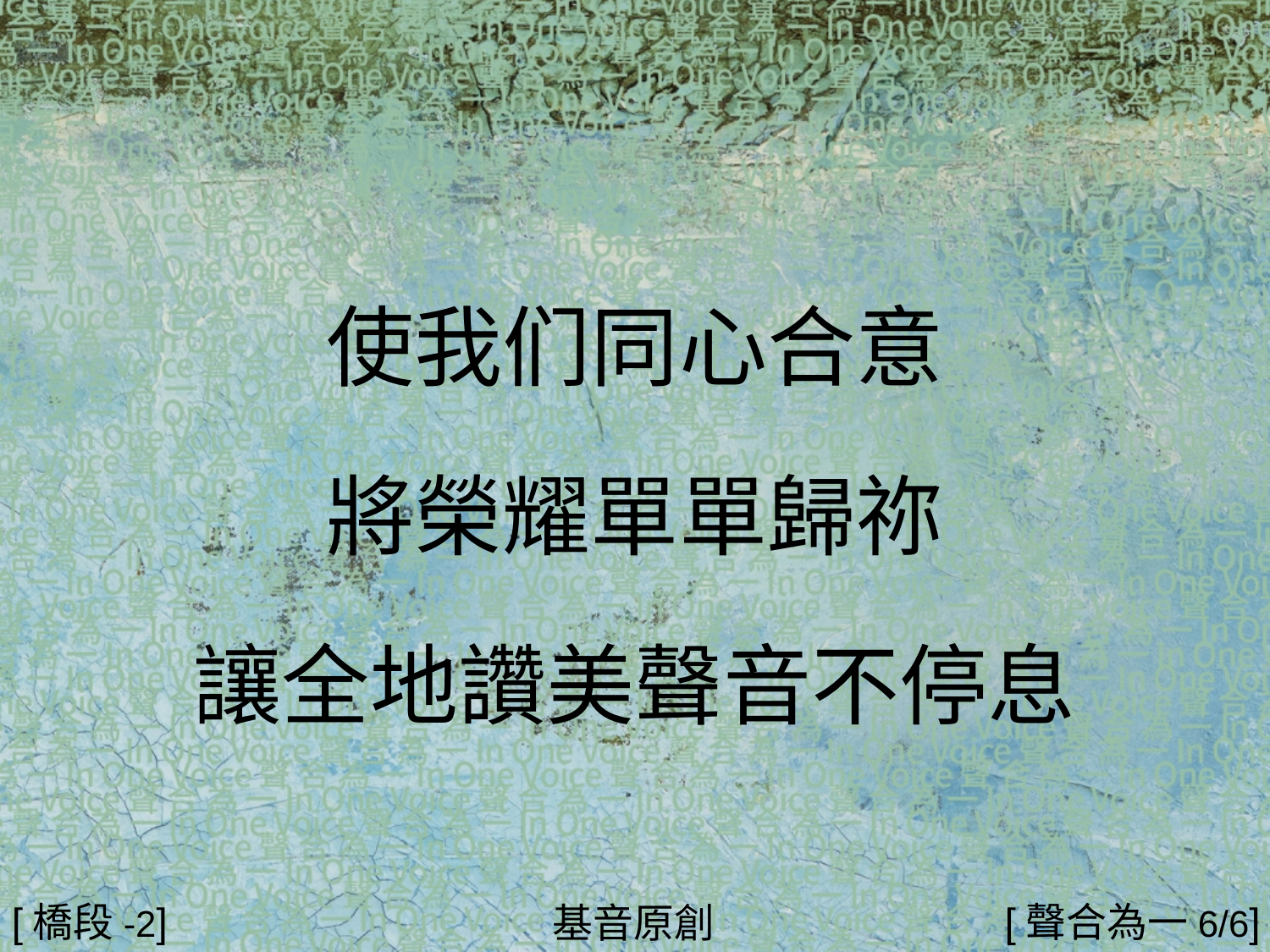

使我们同心合意

將榮耀單單歸祢

讓全地讚美聲音不停息
#

[橋段-2]
[聲合為一6/6]
基音原創